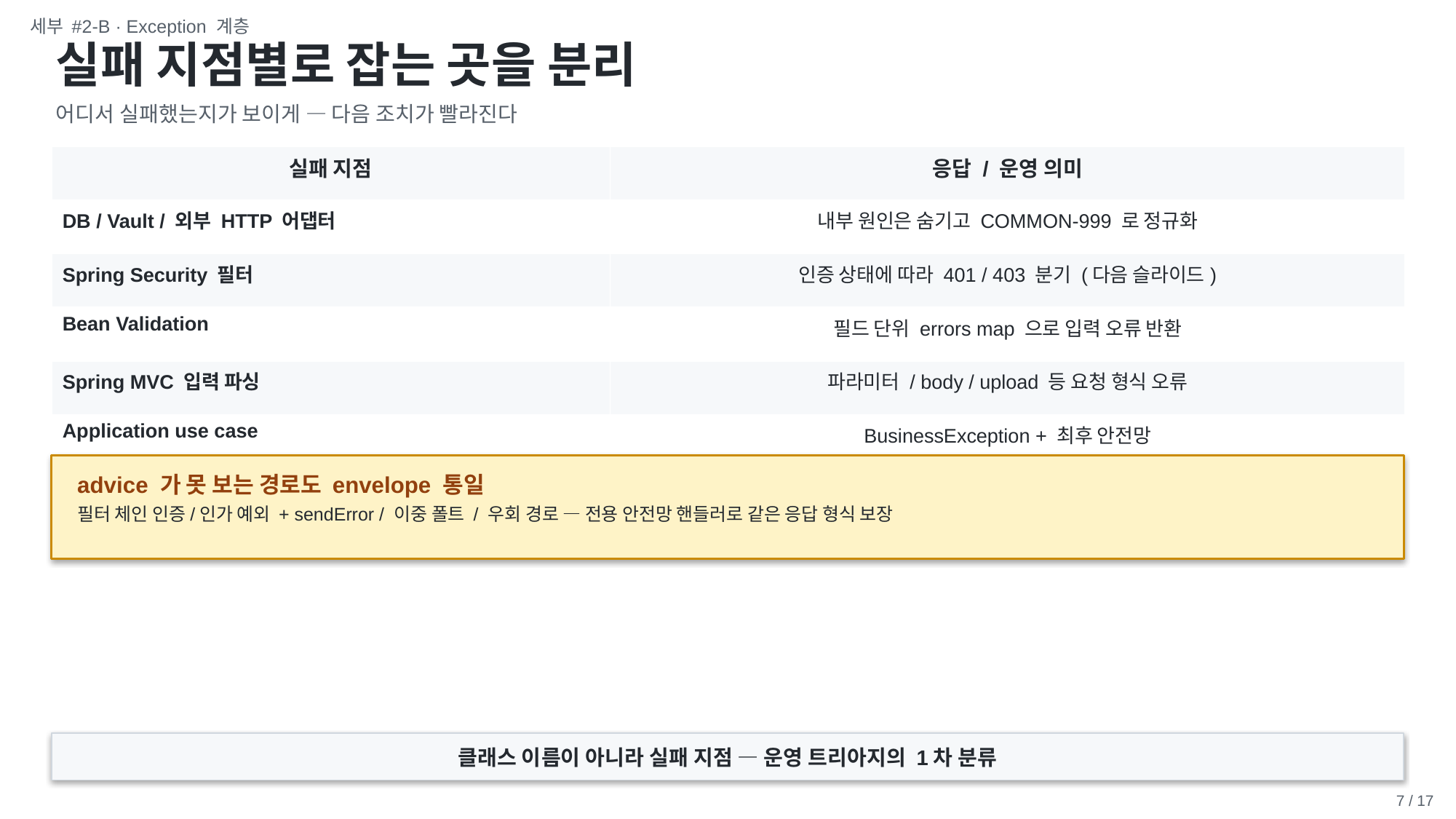

세부 #2-B · Exception 계층
실패 지점별로 잡는 곳을 분리
어디서 실패했는지가 보이게 — 다음 조치가 빨라진다
| 실패 지점 | 응답 / 운영 의미 |
| --- | --- |
| DB / Vault / 외부 HTTP 어댑터 | 내부 원인은 숨기고 COMMON-999 로 정규화 |
| Spring Security 필터 | 인증 상태에 따라 401 / 403 분기 (다음 슬라이드) |
| Bean Validation | 필드 단위 errors map 으로 입력 오류 반환 |
| Spring MVC 입력 파싱 | 파라미터 / body / upload 등 요청 형식 오류 |
| Application use case | BusinessException + 최후 안전망 |

advice 가 못 보는 경로도 envelope 통일
필터 체인 인증/인가 예외 + sendError / 이중 폴트 / 우회 경로 — 전용 안전망 핸들러로 같은 응답 형식 보장
클래스 이름이 아니라 실패 지점 — 운영 트리아지의 1차 분류
7 / 17